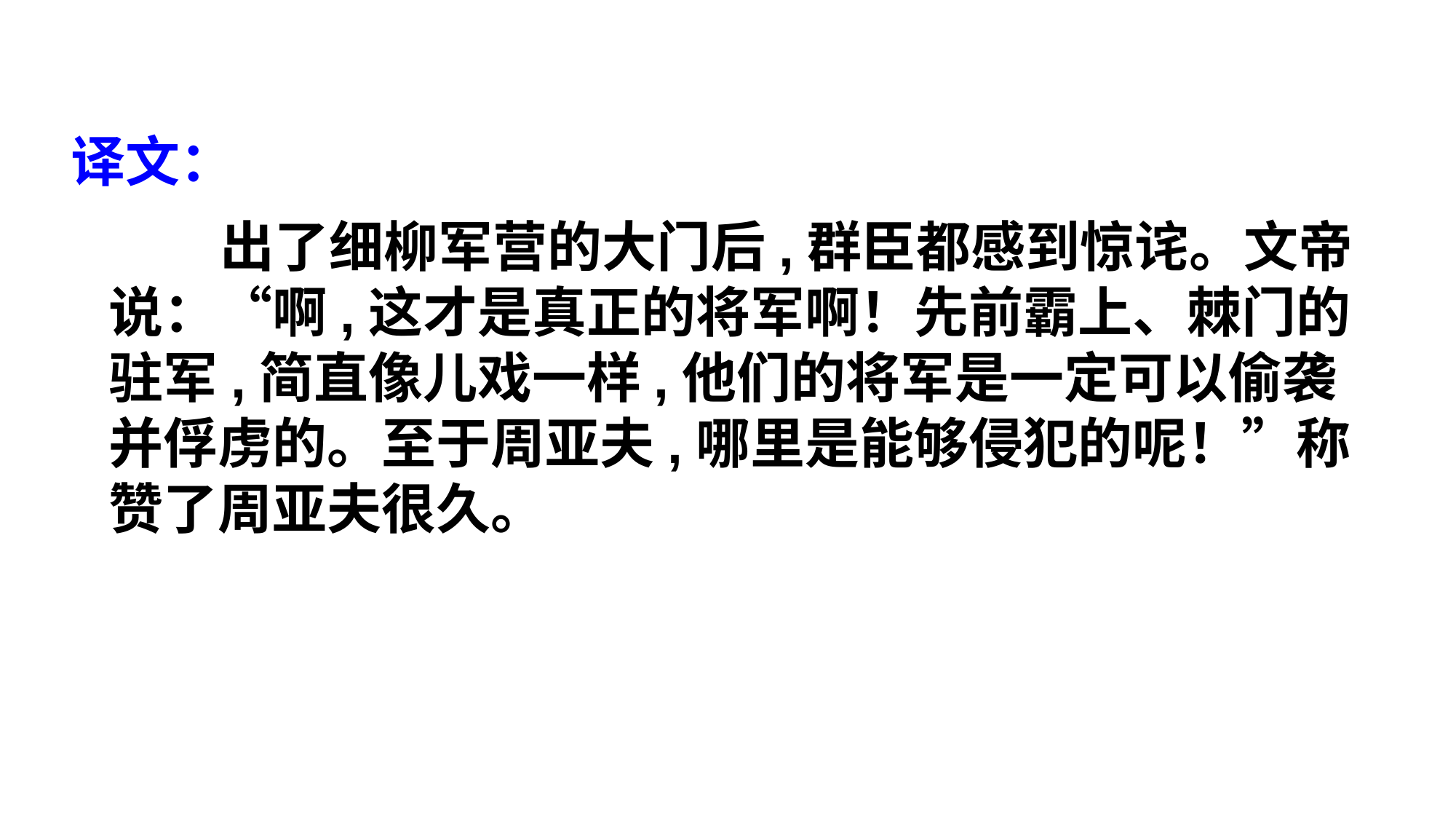

译文：
 出了细柳军营的大门后,群臣都感到惊诧。文帝说：“啊,这才是真正的将军啊！先前霸上、棘门的驻军,简直像儿戏一样,他们的将军是一定可以偷袭并俘虏的。至于周亚夫,哪里是能够侵犯的呢！”称赞了周亚夫很久。